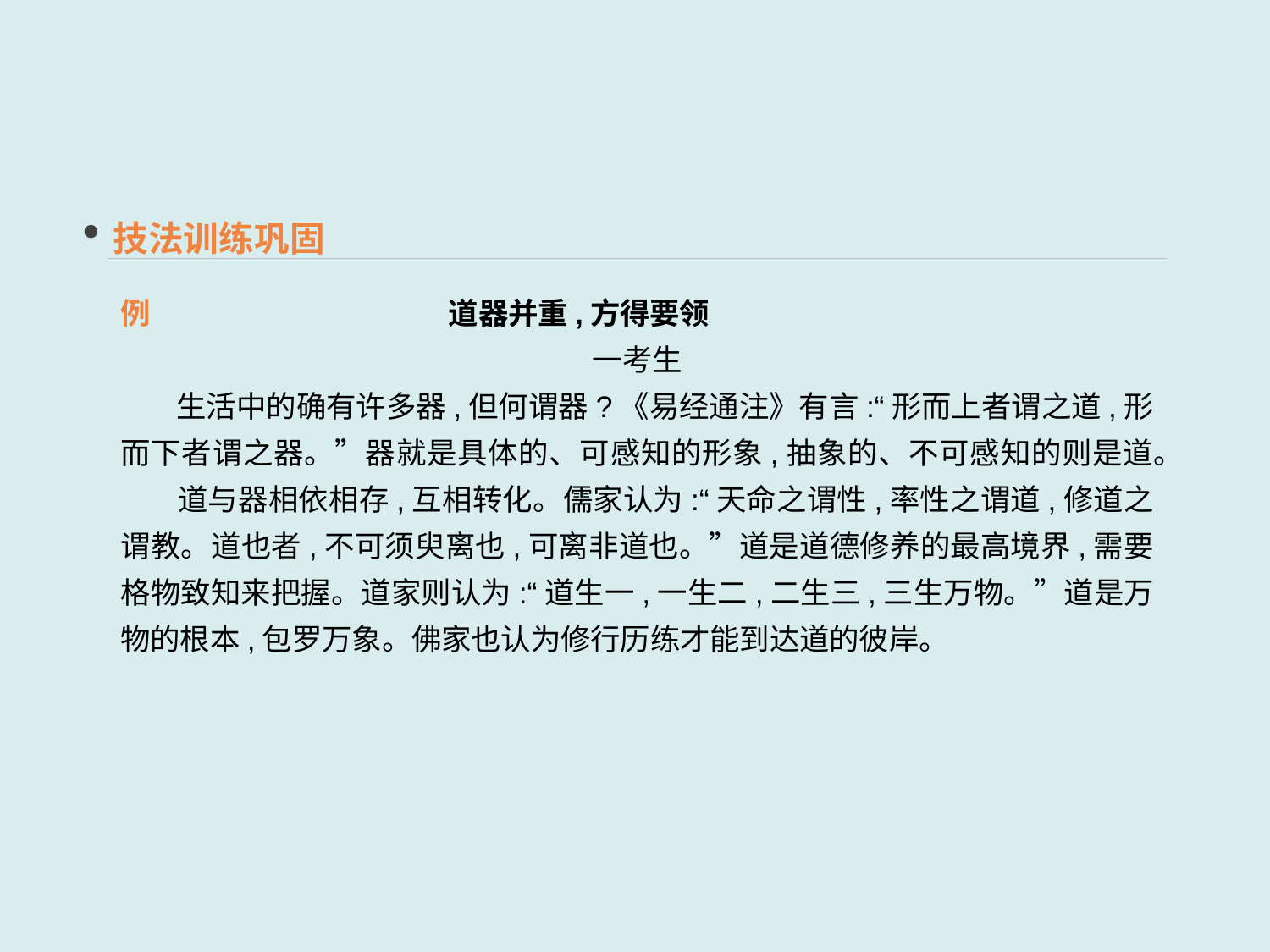

技法训练巩固

例                                            道器并重,方得要领
一考生
       生活中的确有许多器,但何谓器?《易经通注》有言:“形而上者谓之道,形而下者谓之器。”器就是具体的、可感知的形象,抽象的、不可感知的则是道。
       道与器相依相存,互相转化。儒家认为:“天命之谓性,率性之谓道,修道之谓教。道也者,不可须臾离也,可离非道也。”道是道德修养的最高境界,需要格物致知来把握。道家则认为:“道生一,一生二,二生三,三生万物。”道是万物的根本,包罗万象。佛家也认为修行历练才能到达道的彼岸。